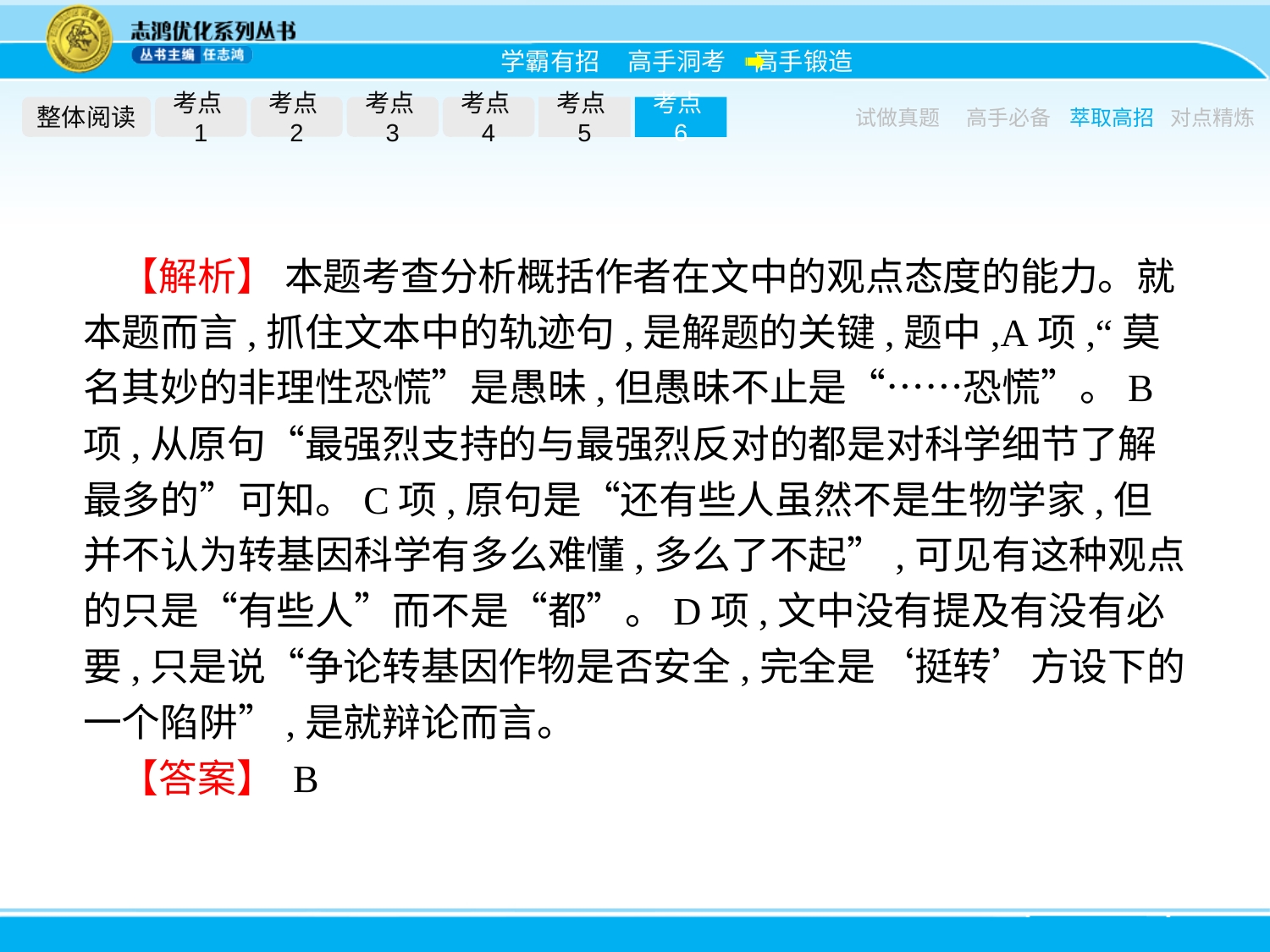

整体阅读
考点1
考点2
考点3
考点4
考点5
考点6
试做真题
高手必备
萃取高招
对点精炼
【解析】 本题考查分析概括作者在文中的观点态度的能力。就本题而言,抓住文本中的轨迹句,是解题的关键,题中,A项,“莫名其妙的非理性恐慌”是愚昧,但愚昧不止是“……恐慌”。B项,从原句“最强烈支持的与最强烈反对的都是对科学细节了解最多的”可知。C项,原句是“还有些人虽然不是生物学家,但并不认为转基因科学有多么难懂,多么了不起”,可见有这种观点的只是“有些人”而不是“都”。D项,文中没有提及有没有必要,只是说“争论转基因作物是否安全,完全是‘挺转’方设下的一个陷阱”,是就辩论而言。
【答案】 B